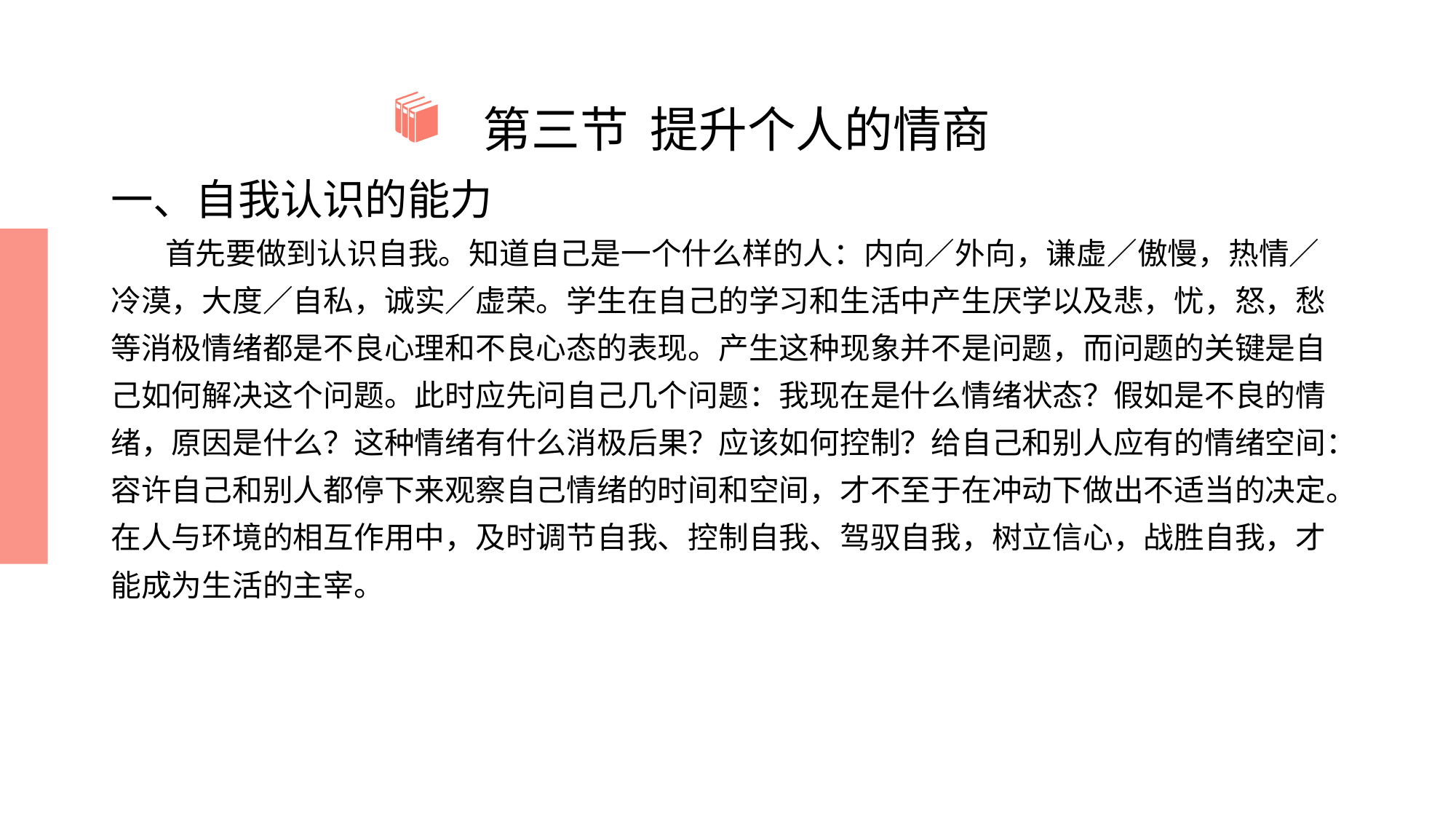

# 第三节  提升个人的情商
一、自我认识的能力
       首先要做到认识自我。知道自己是一个什么样的人：内向／外向，谦虚／傲慢，热情／冷漠，大度／自私，诚实／虚荣。学生在自己的学习和生活中产生厌学以及悲，忧，怒，愁等消极情绪都是不良心理和不良心态的表现。产生这种现象并不是问题，而问题的关键是自己如何解决这个问题。此时应先问自己几个问题：我现在是什么情绪状态？假如是不良的情绪，原因是什么？这种情绪有什么消极后果？应该如何控制？给自己和别人应有的情绪空间：容许自己和别人都停下来观察自己情绪的时间和空间，才不至于在冲动下做出不适当的决定。在人与环境的相互作用中，及时调节自我、控制自我、驾驭自我，树立信心，战胜自我，才能成为生活的主宰。